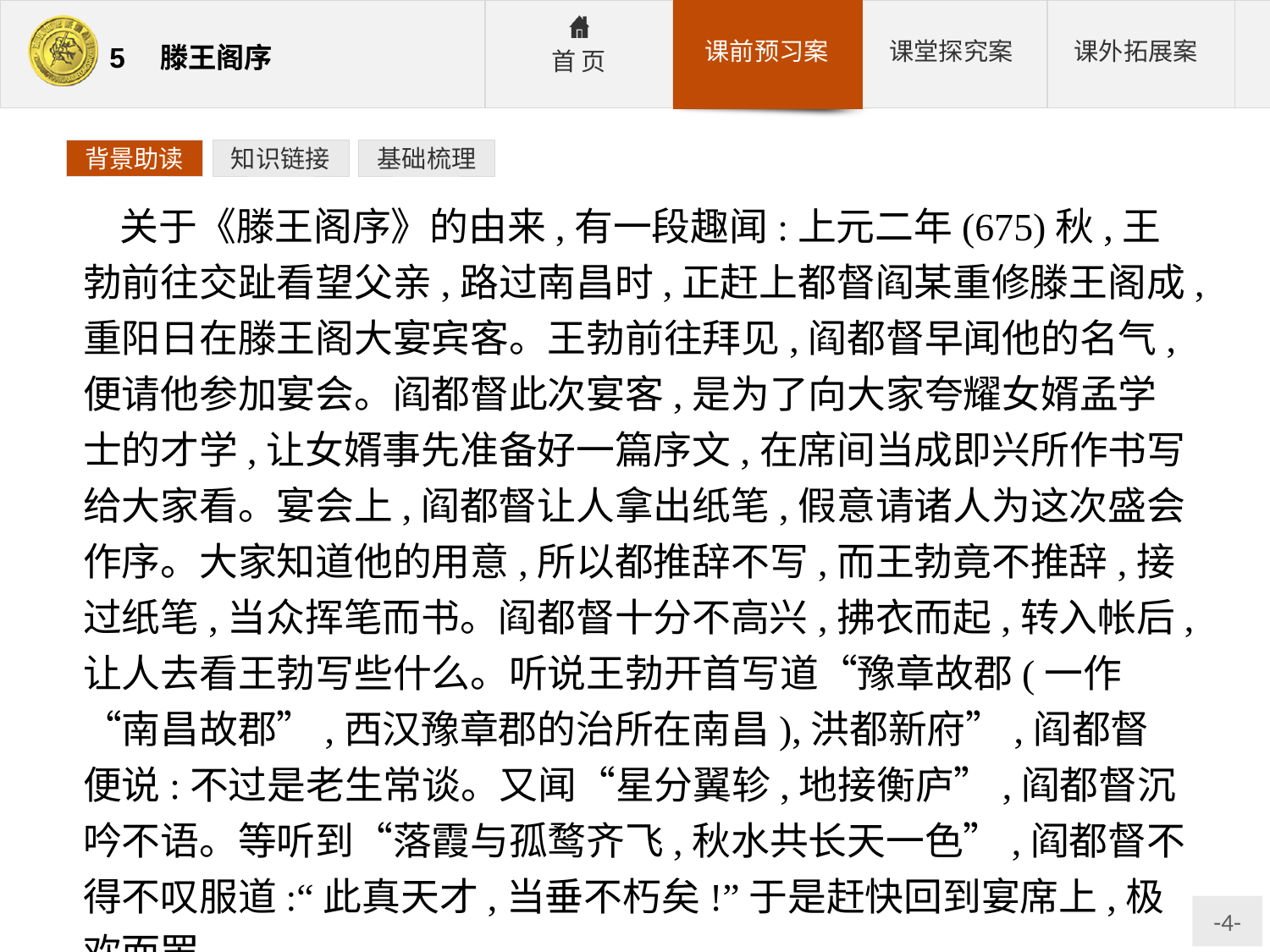

背景助读
知识链接
基础梳理
关于《滕王阁序》的由来,有一段趣闻:上元二年(675)秋,王勃前往交趾看望父亲,路过南昌时,正赶上都督阎某重修滕王阁成,重阳日在滕王阁大宴宾客。王勃前往拜见,阎都督早闻他的名气,便请他参加宴会。阎都督此次宴客,是为了向大家夸耀女婿孟学士的才学,让女婿事先准备好一篇序文,在席间当成即兴所作书写给大家看。宴会上,阎都督让人拿出纸笔,假意请诸人为这次盛会作序。大家知道他的用意,所以都推辞不写,而王勃竟不推辞,接过纸笔,当众挥笔而书。阎都督十分不高兴,拂衣而起,转入帐后,让人去看王勃写些什么。听说王勃开首写道“豫章故郡(一作“南昌故郡”,西汉豫章郡的治所在南昌),洪都新府”,阎都督便说:不过是老生常谈。又闻“星分翼轸,地接衡庐”,阎都督沉吟不语。等听到“落霞与孤鹜齐飞,秋水共长天一色”,阎都督不得不叹服道:“此真天才,当垂不朽矣!”于是赶快回到宴席上,极欢而罢。